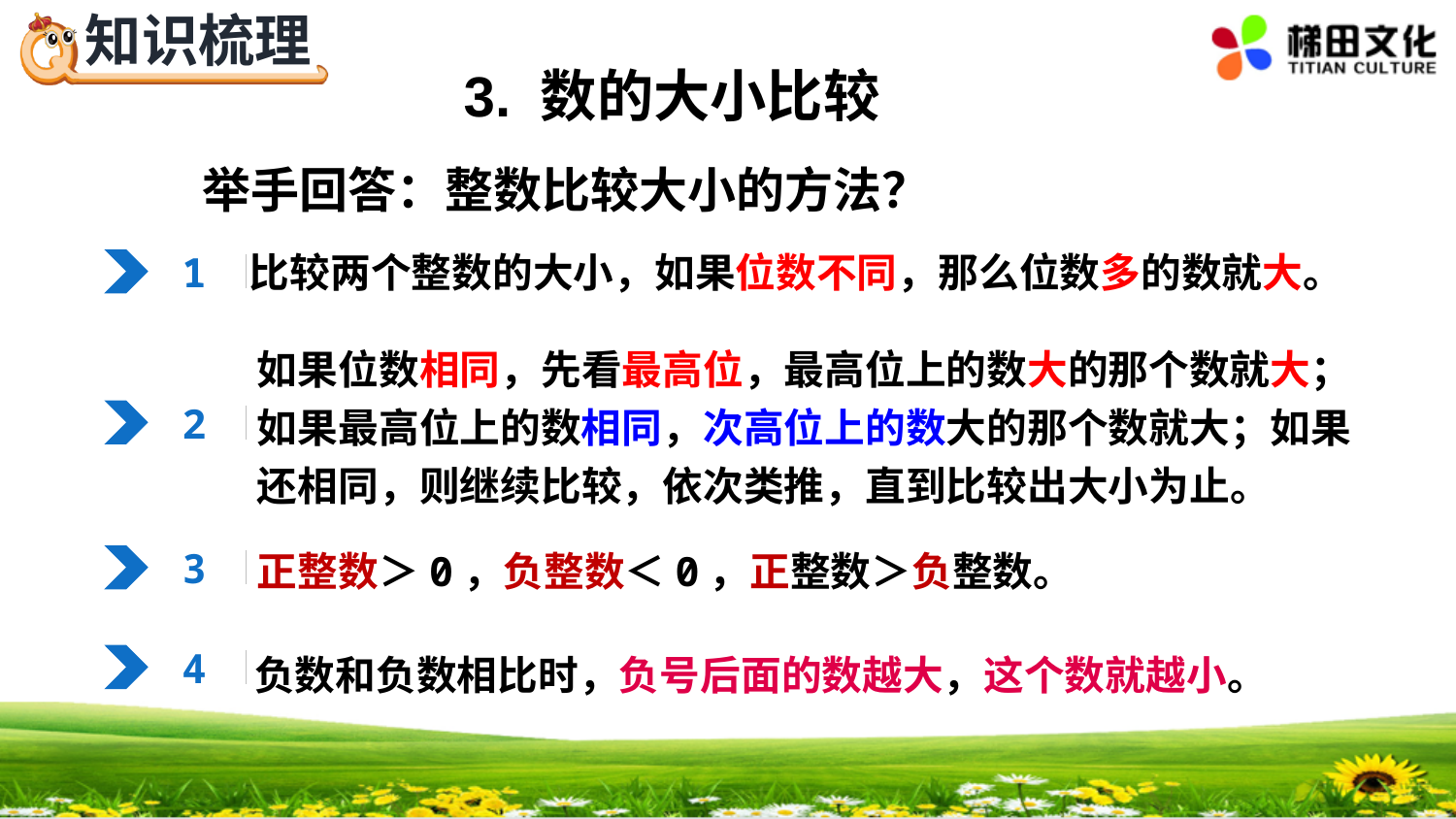

3. 数的大小比较
举手回答：整数比较大小的方法？
1

比较两个整数的大小，如果位数不同，那么位数多的数就大。
如果位数相同，先看最高位，最高位上的数大的那个数就大；如果最高位上的数相同，次高位上的数大的那个数就大；如果还相同，则继续比较，依次类推，直到比较出大小为止。
2

3

正整数＞0，负整数＜0，正整数＞负整数。
4

负数和负数相比时，负号后面的数越大，这个数就越小。